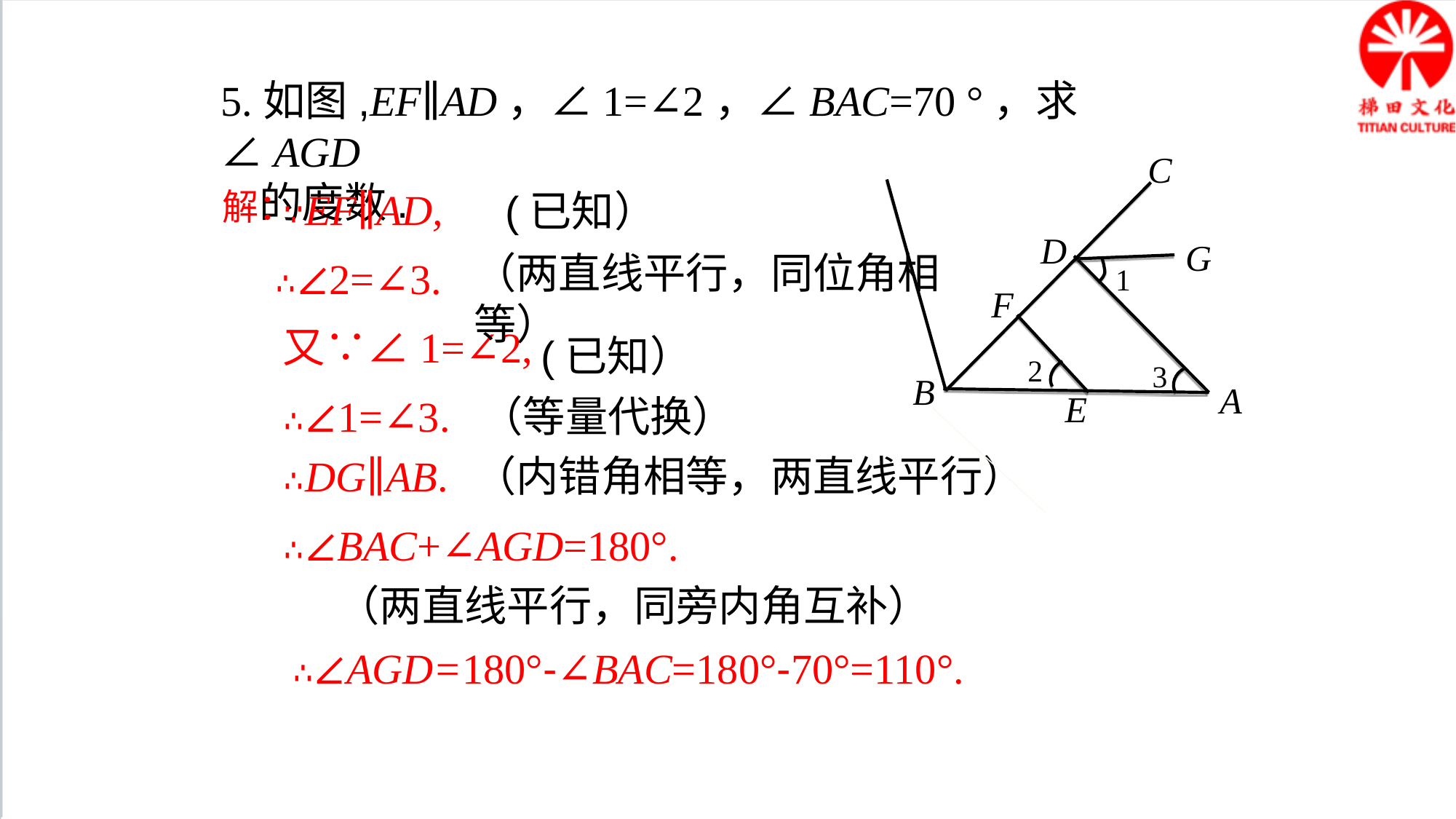

5.如图,EF∥AD，∠1=∠2，∠BAC=70 °，求∠AGD
   的度数.
C
D
G
1

F
2
3

B

A
E
∵EF∥AD,
解：
(已知）
（两直线平行，同位角相等）
 ∴∠2=∠3.

又∵∠1=∠2,
(已知）
∴∠1=∠3.
（等量代换）
∴DG∥AB.
（内错角相等，两直线平行）
∴∠BAC+∠AGD=180°.
（两直线平行，同旁内角互补）
∴∠AGD=180°-∠BAC=180°-70°=110°.